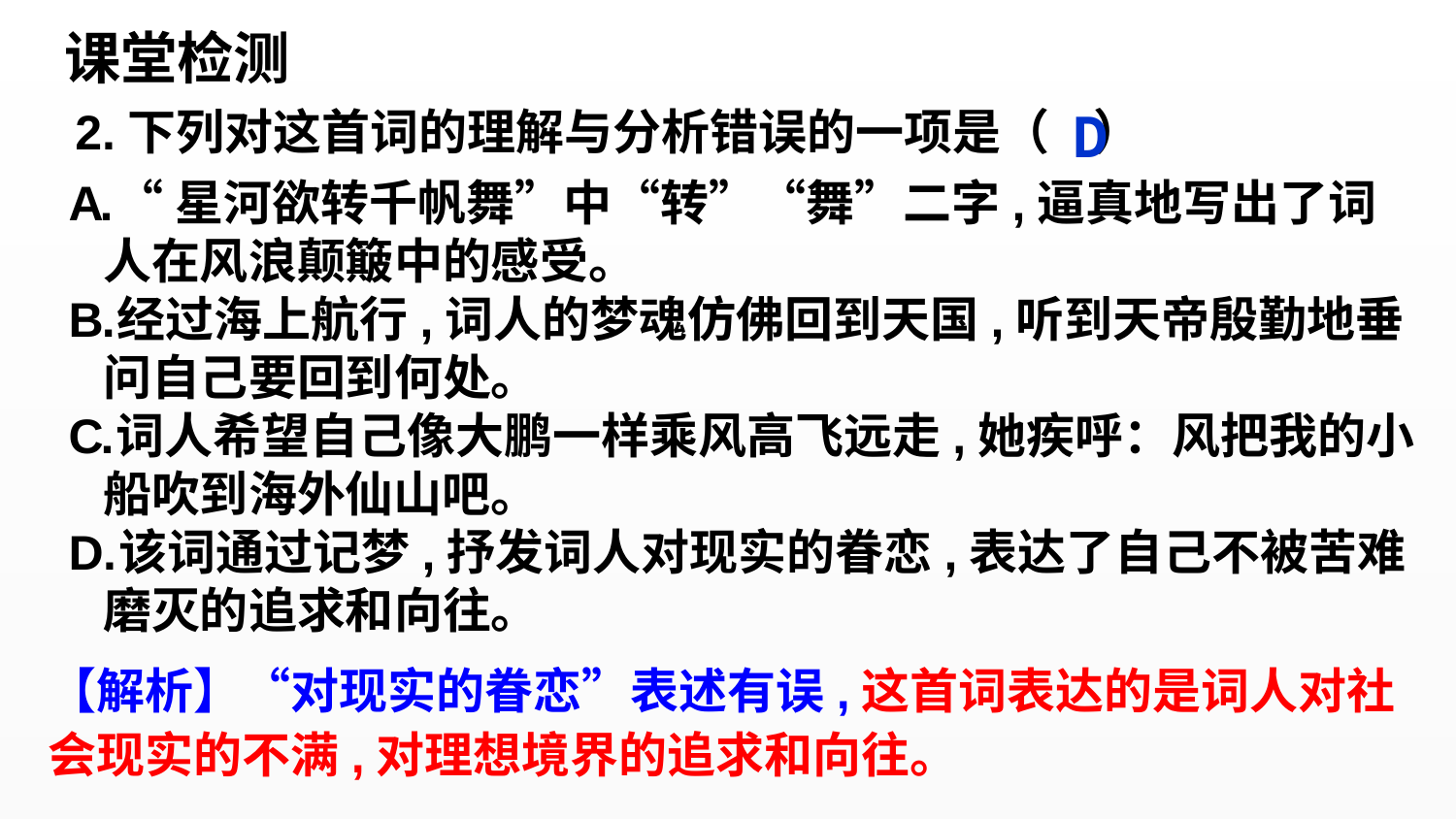

课堂检测
2.下列对这首词的理解与分析错误的一项是（    ）
D
“星河欲转千帆舞”中“转”“舞”二字,逼真地写出了词人在风浪颠簸中的感受。
经过海上航行,词人的梦魂仿佛回到天国,听到天帝殷勤地垂问自己要回到何处。
词人希望自己像大鹏一样乘风高飞远走,她疾呼：风把我的小船吹到海外仙山吧。
该词通过记梦,抒发词人对现实的眷恋,表达了自己不被苦难磨灭的追求和向往。
【解析】“对现实的眷恋”表述有误,这首词表达的是词人对社会现实的不满,对理想境界的追求和向往。